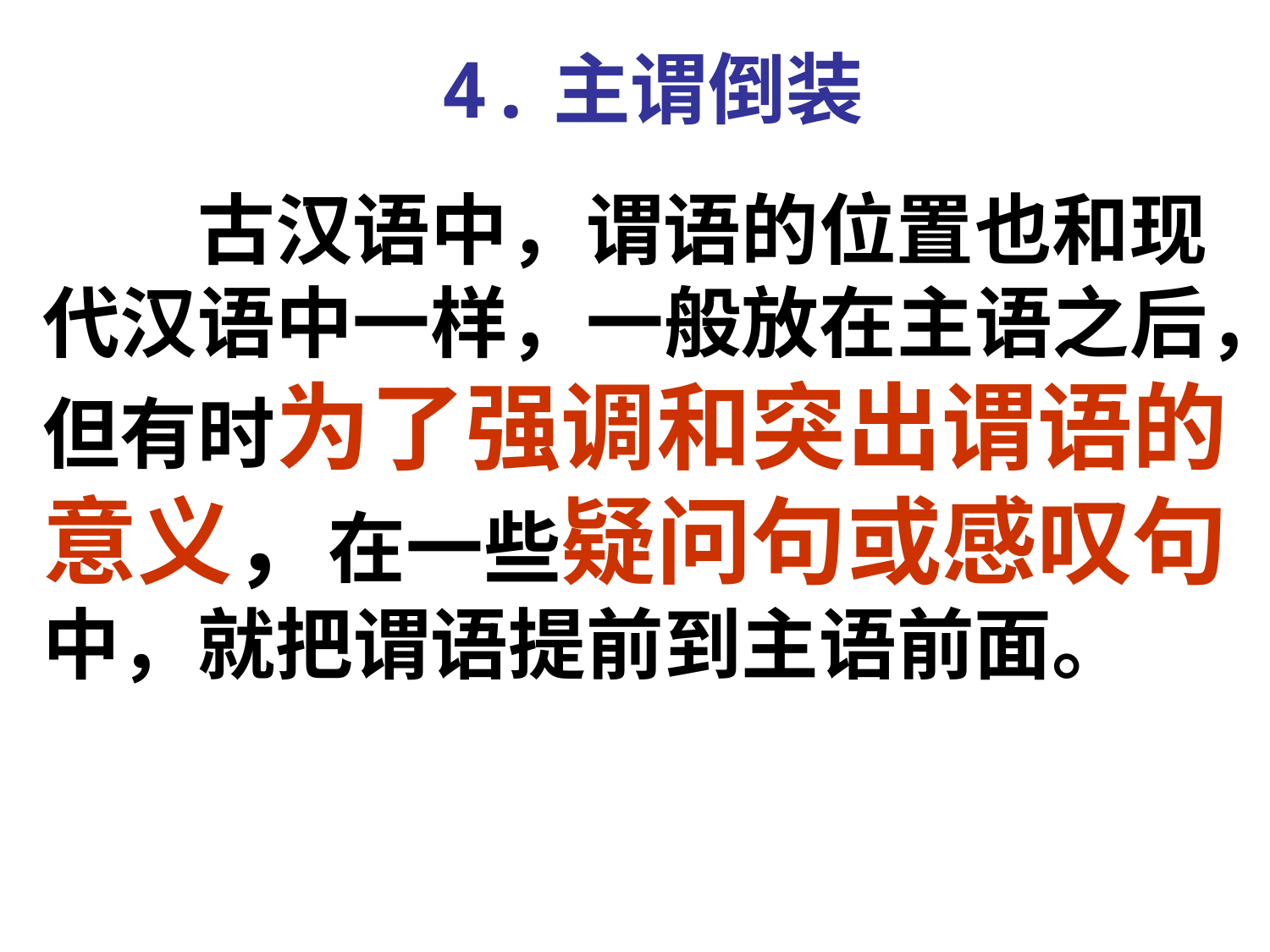

4.主谓倒装
　　古汉语中，谓语的位置也和现代汉语中一样，一般放在主语之后，但有时为了强调和突出谓语的意义，在一些疑问句或感叹句中，就把谓语提前到主语前面。